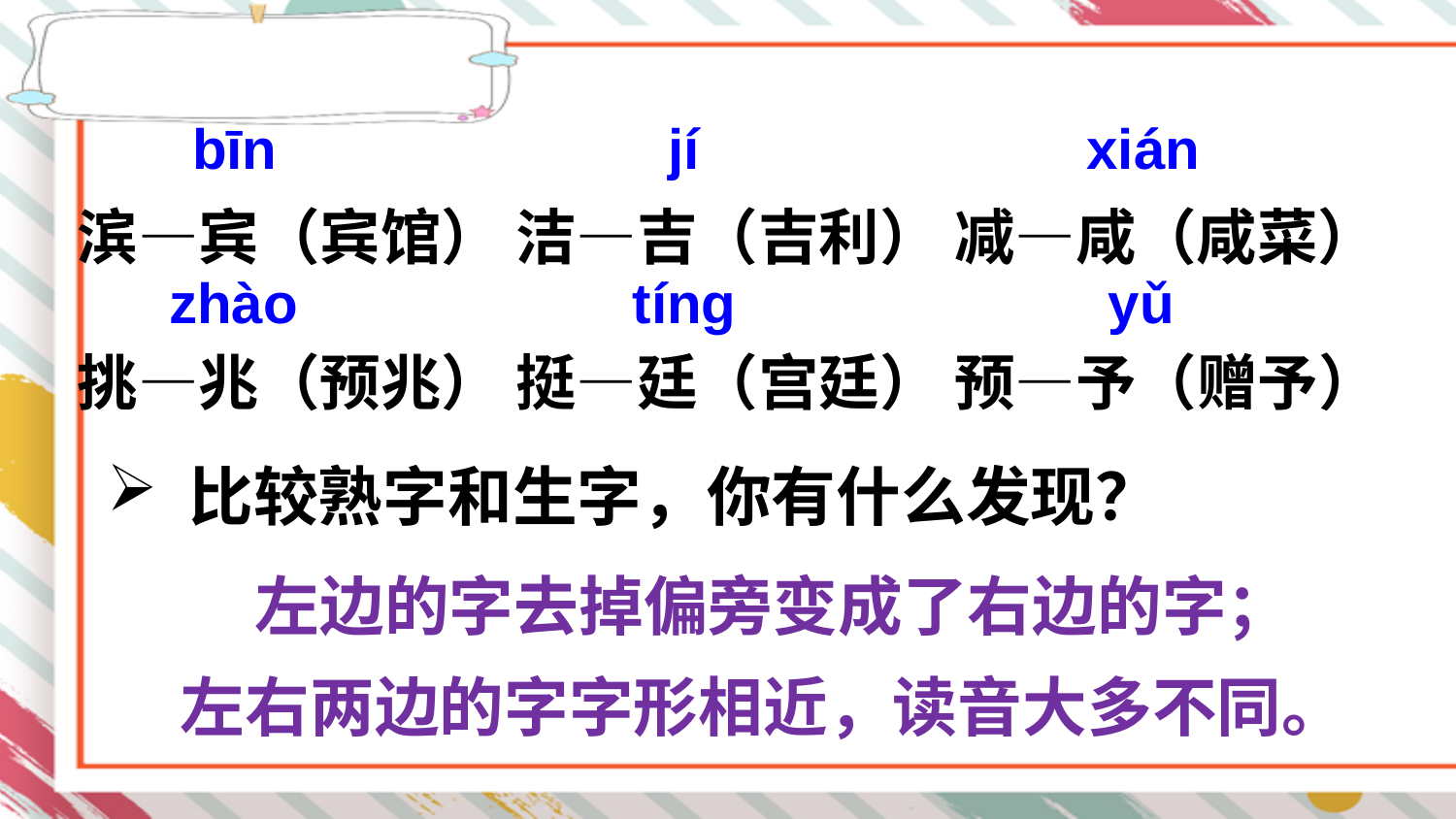

bīn
jí
xián
滨—宾（宾馆） 洁—吉（吉利） 减—咸（咸菜）
挑—兆（预兆） 挺—廷（宫廷） 预—予（赠予）
zhào
tínɡ
yǔ
比较熟字和生字，你有什么发现？
    左边的字去掉偏旁变成了右边的字；左右两边的字字形相近，读音大多不同。